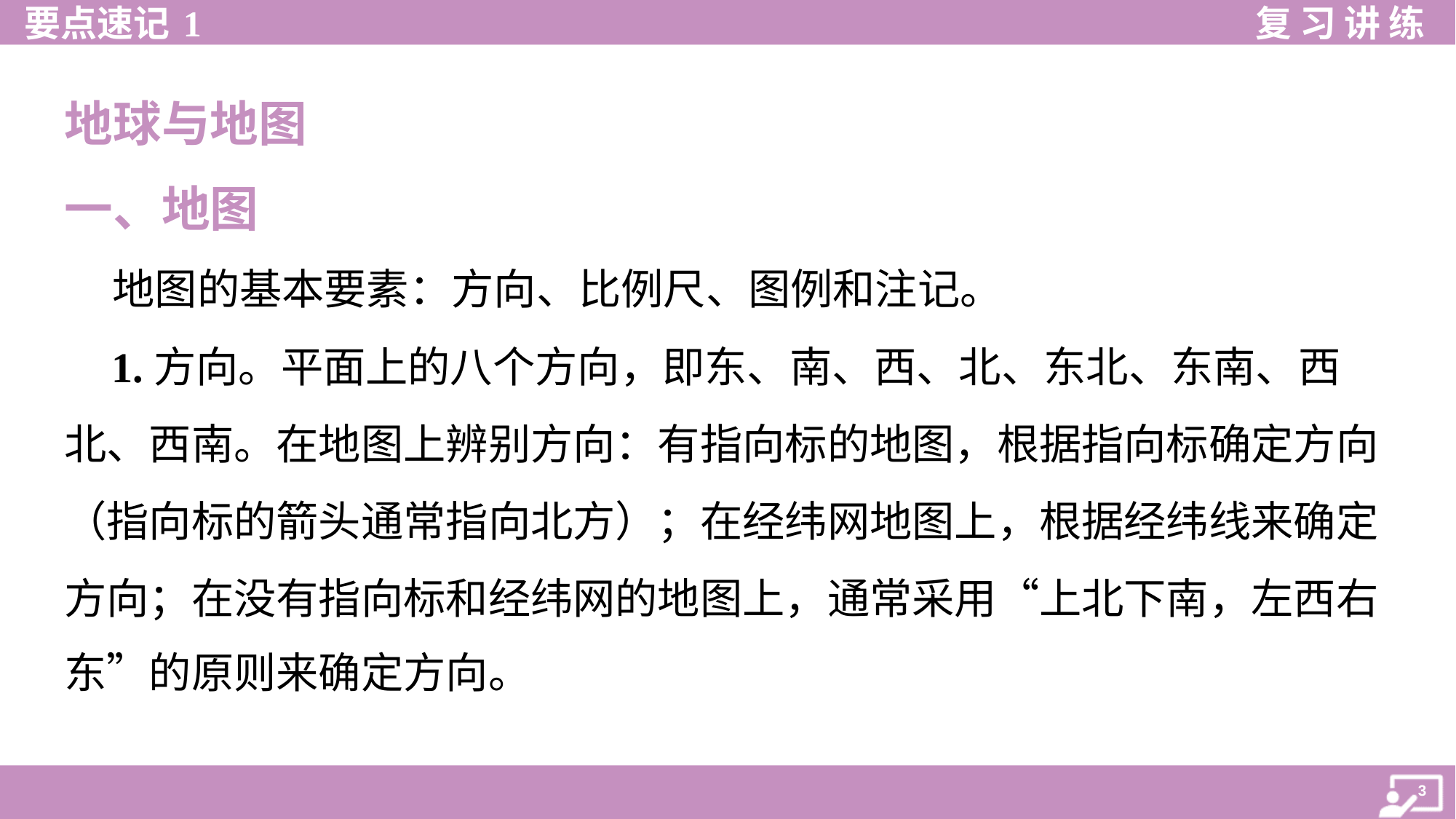

地球与地图
一、地图
    地图的基本要素：方向、比例尺、图例和注记。
    1.方向。平面上的八个方向，即东、南、西、北、东北、东南、西
北、西南。在地图上辨别方向：有指向标的地图，根据指向标确定方向
（指向标的箭头通常指向北方）；在经纬网地图上，根据经纬线来确定
方向；在没有指向标和经纬网的地图上，通常采用“上北下南，左西右
东”的原则来确定方向。